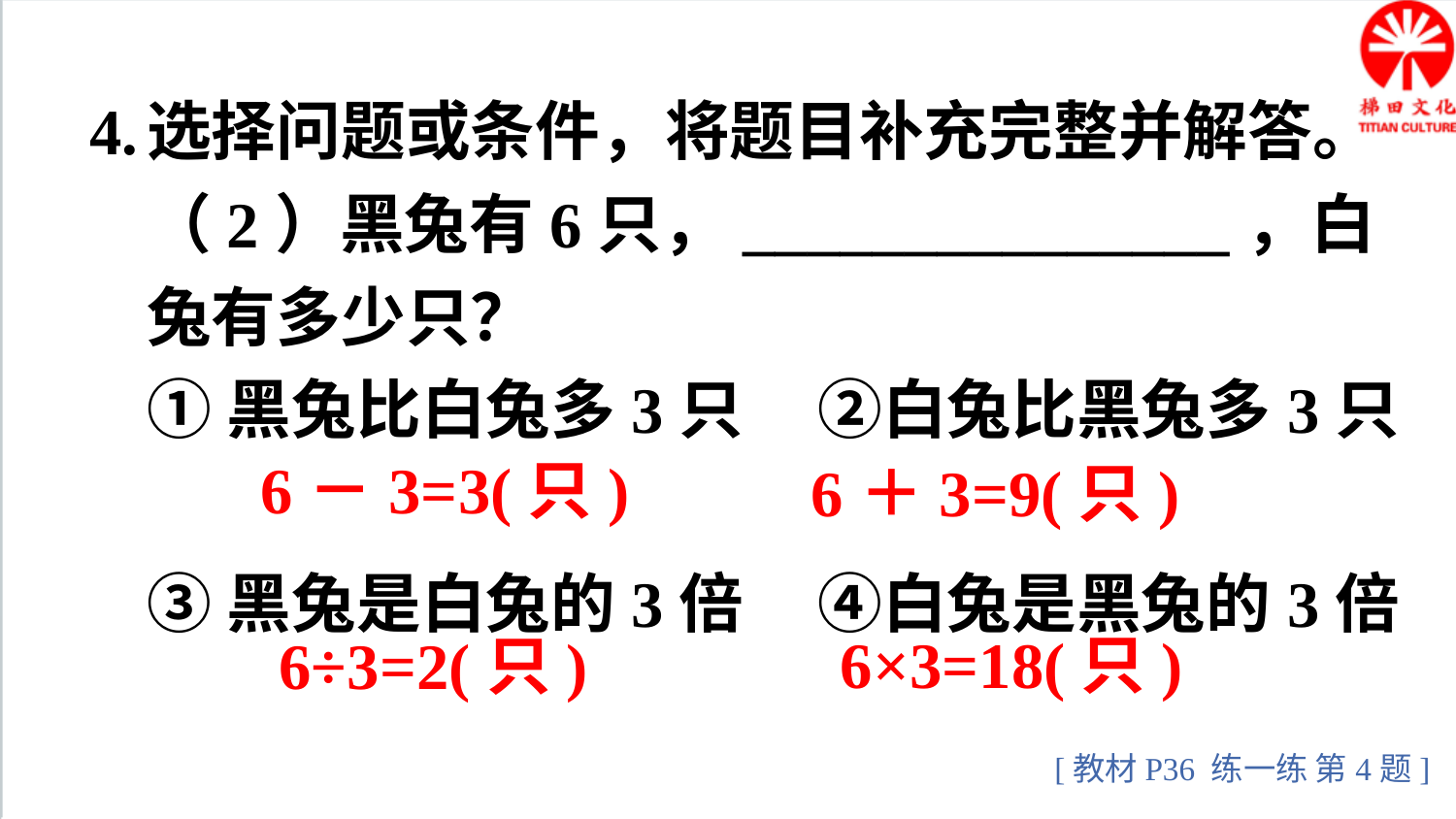

4.
选择问题或条件，将题目补充完整并解答。
（2）黑兔有6只，_______________，白兔有多少只？
①黑兔比白兔多3只     ②白兔比黑兔多3只
③黑兔是白兔的3倍     ④白兔是黑兔的3倍
6－3=3(只)
6＋3=9(只)
6×3=18(只)
6÷3=2(只)
[教材P36 练一练 第4题]